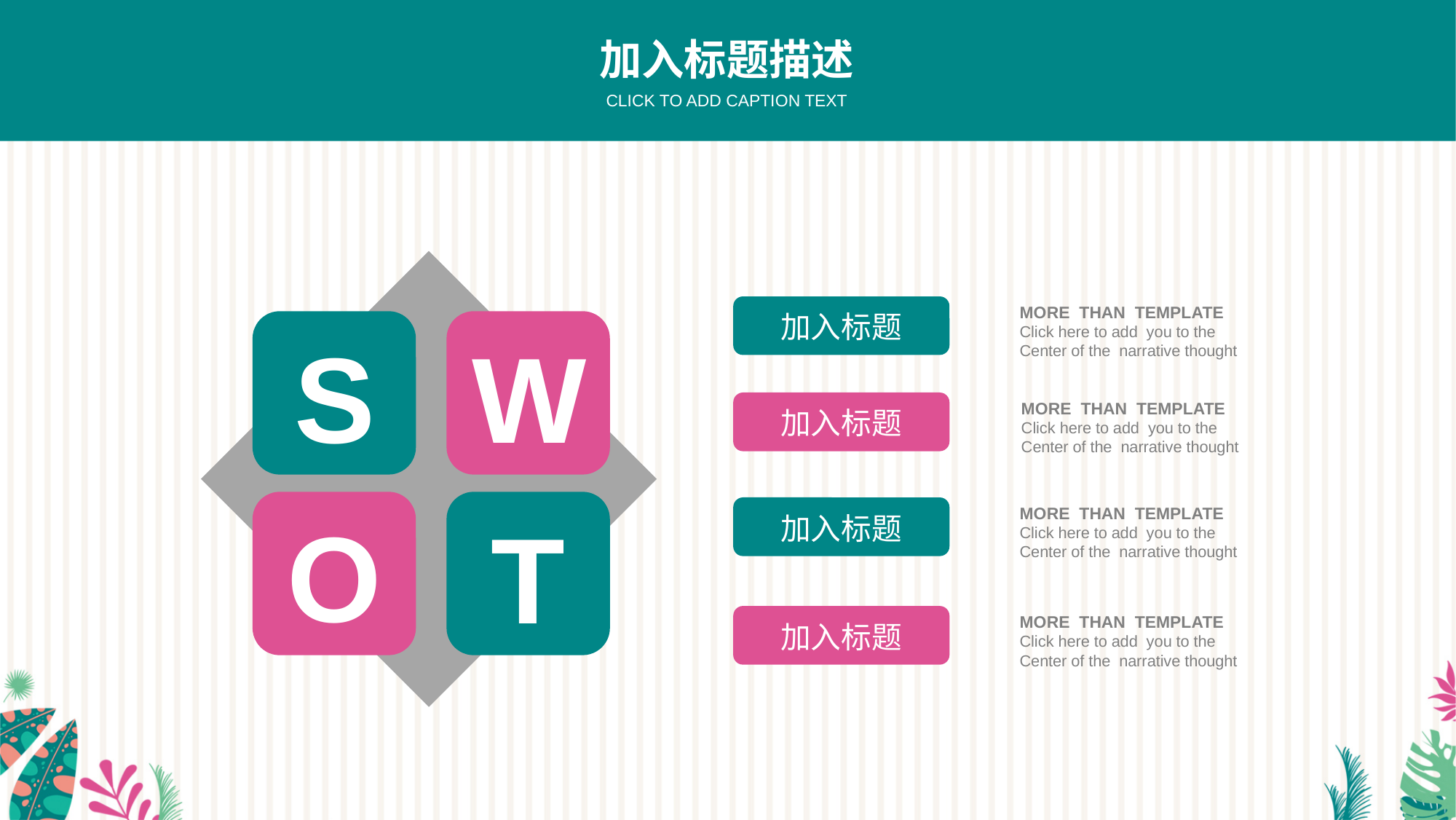

加入标题描述
CLICK TO ADD CAPTION TEXT

MORE  THAN  TEMPLATE
Click here to add  you to the
Center of the  narrative thought

加入标题
MORE  THAN  TEMPLATE
Click here to add  you to the
Center of the  narrative thought

加入标题

MORE  THAN  TEMPLATE
Click here to add  you to the
Center of the  narrative thought

加入标题

MORE  THAN  TEMPLATE
Click here to add  you to the
Center of the  narrative thought
加入标题

S
W

O
T